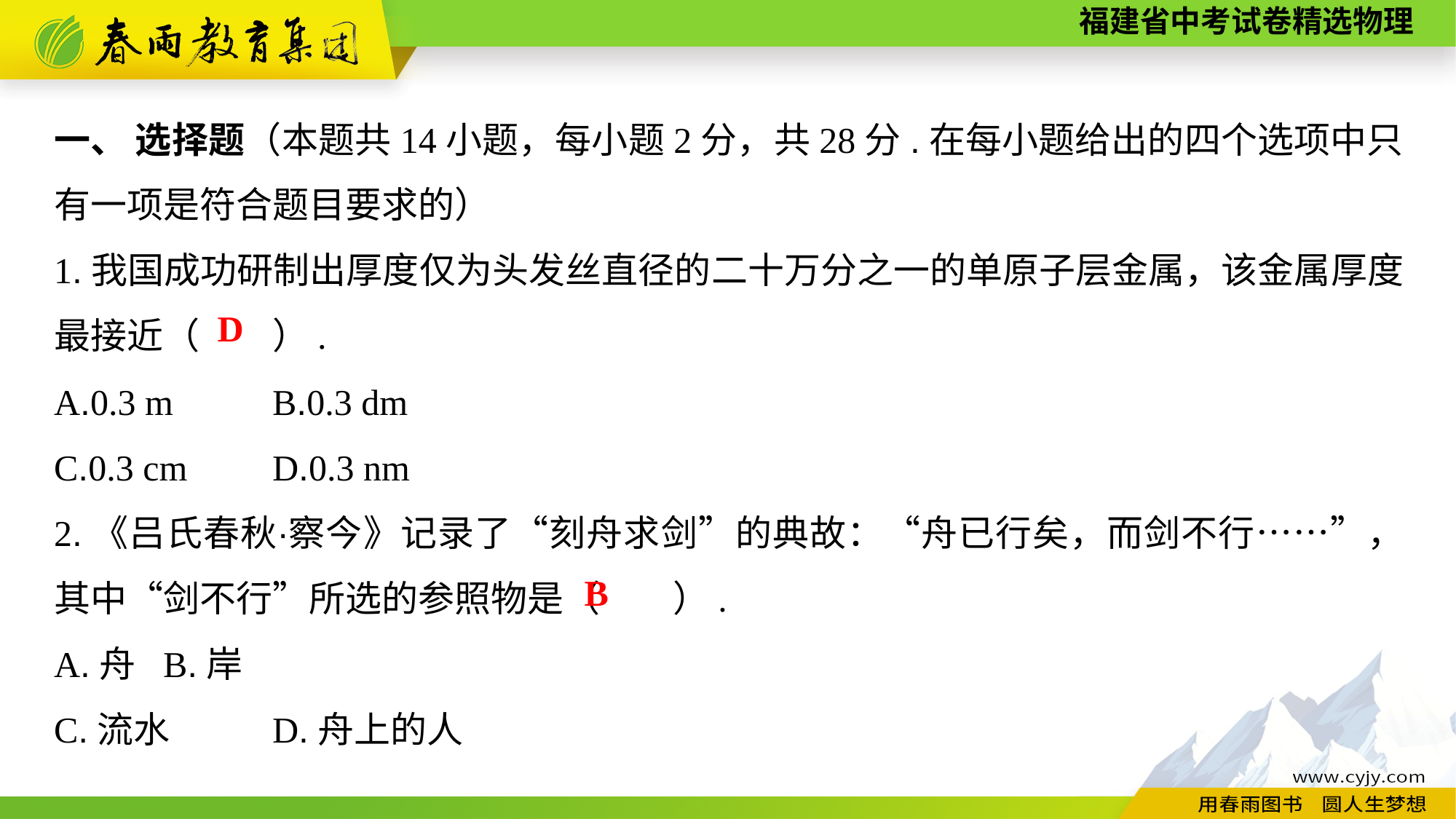

一、 选择题（本题共14小题，每小题2分，共28分.在每小题给出的四个选项中只有一项是符合题目要求的）
1.我国成功研制出厚度仅为头发丝直径的二十万分之一的单原子层金属，该金属厚度最接近（　　）.
A.0.3 m	B.0.3 dm
C.0.3 cm　　	D.0.3 nm
2.《吕氏春秋∙察今》记录了“刻舟求剑”的典故：“舟已行矣，而剑不行……”，其中“剑不行”所选的参照物是（　　）.
A.舟	B.岸
C.流水　　	D.舟上的人
D
B